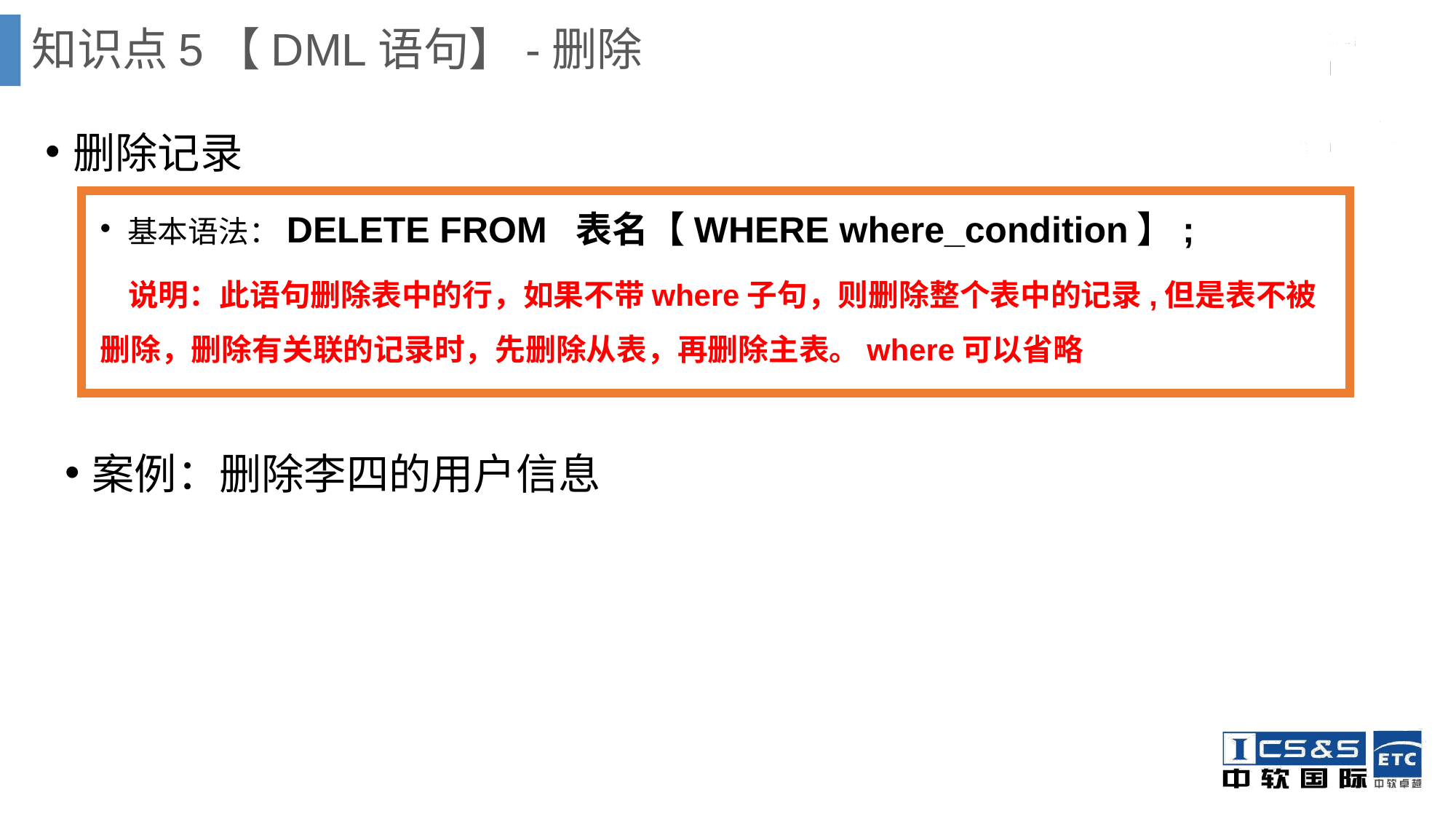

知识点5【DML语句】-删除
删除记录
基本语法：DELETE FROM  表名【WHERE where_condition】;
   说明：此语句删除表中的行，如果不带where子句，则删除整个表中的记录,但是表不被删除，删除有关联的记录时，先删除从表，再删除主表。where可以省略

案例：删除李四的用户信息